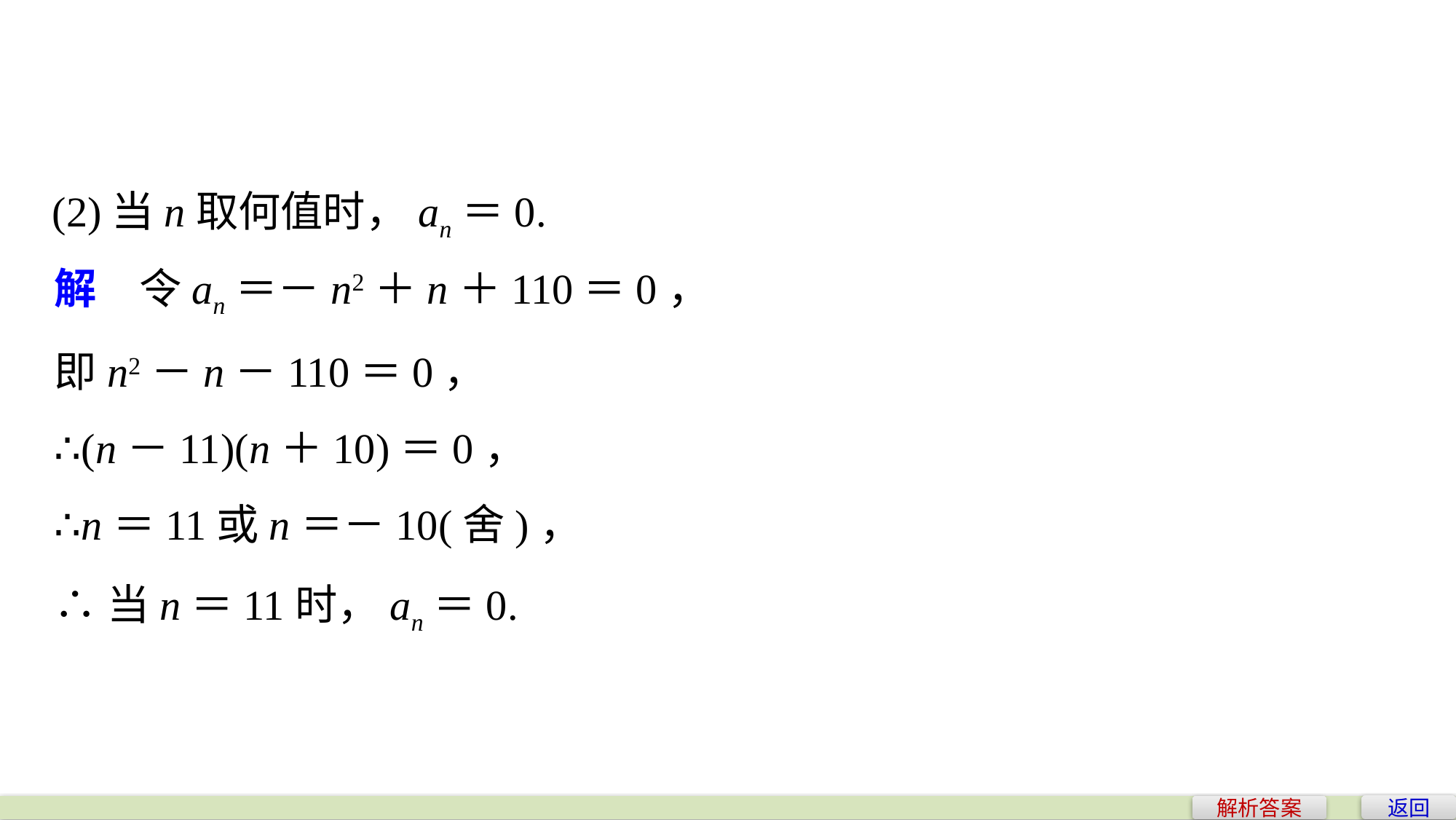

(2)当n取何值时，an＝0.
解　令an＝－n2＋n＋110＝0，
即n2－n－110＝0，
∴(n－11)(n＋10)＝0，
∴n＝11或n＝－10(舍)，
∴当n＝11时，an＝0.
返回
解析答案